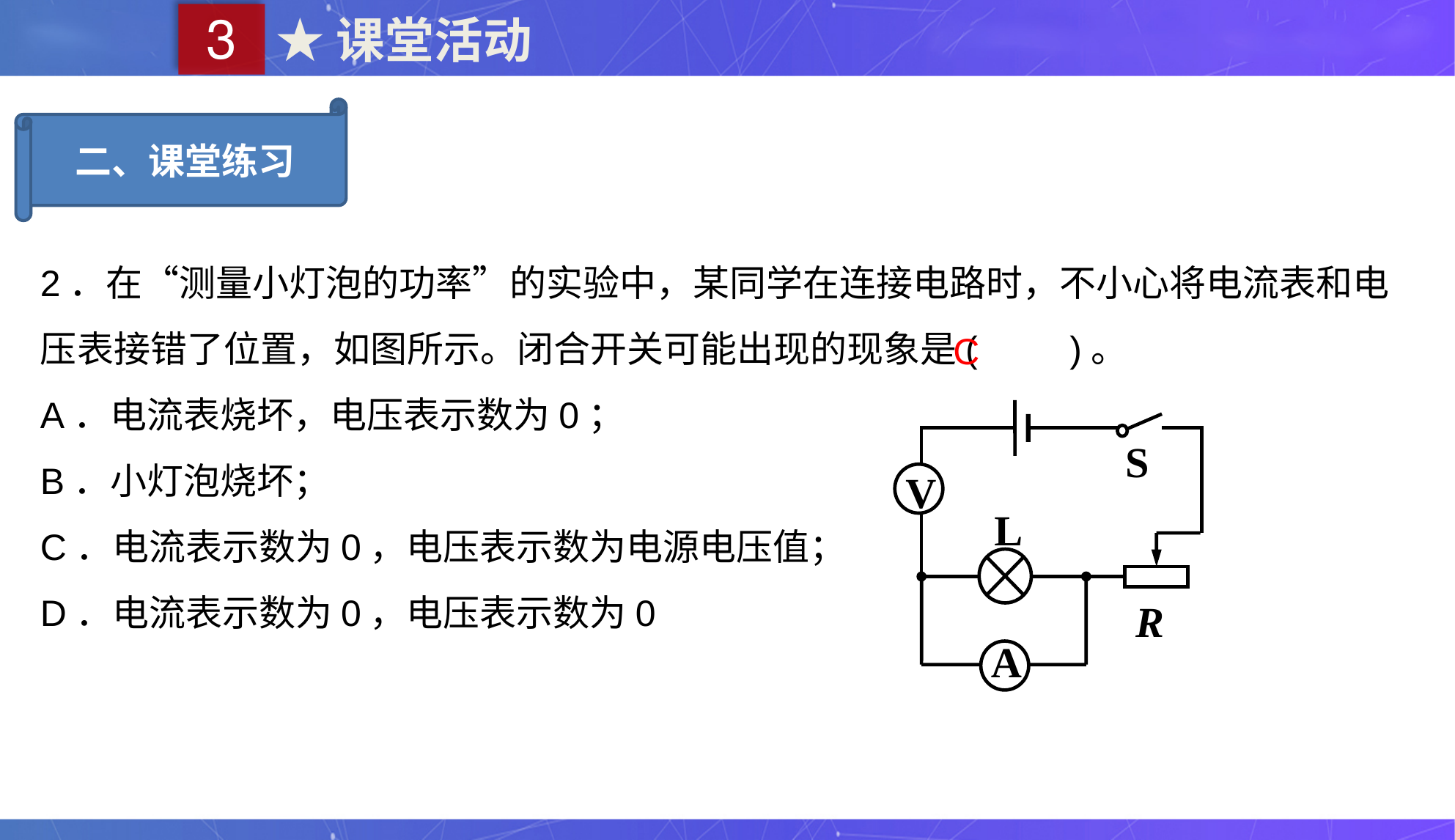

3
★课堂活动
二、课堂练习
2．在“测量小灯泡的功率”的实验中，某同学在连接电路时，不小心将电流表和电压表接错了位置，如图所示。闭合开关可能出现的现象是(         )。
A．电流表烧坏，电压表示数为0；
B．小灯泡烧坏；
C．电流表示数为0，电压表示数为电源电压值；
D．电流表示数为0，电压表示数为0
C

S
V

L

R
A